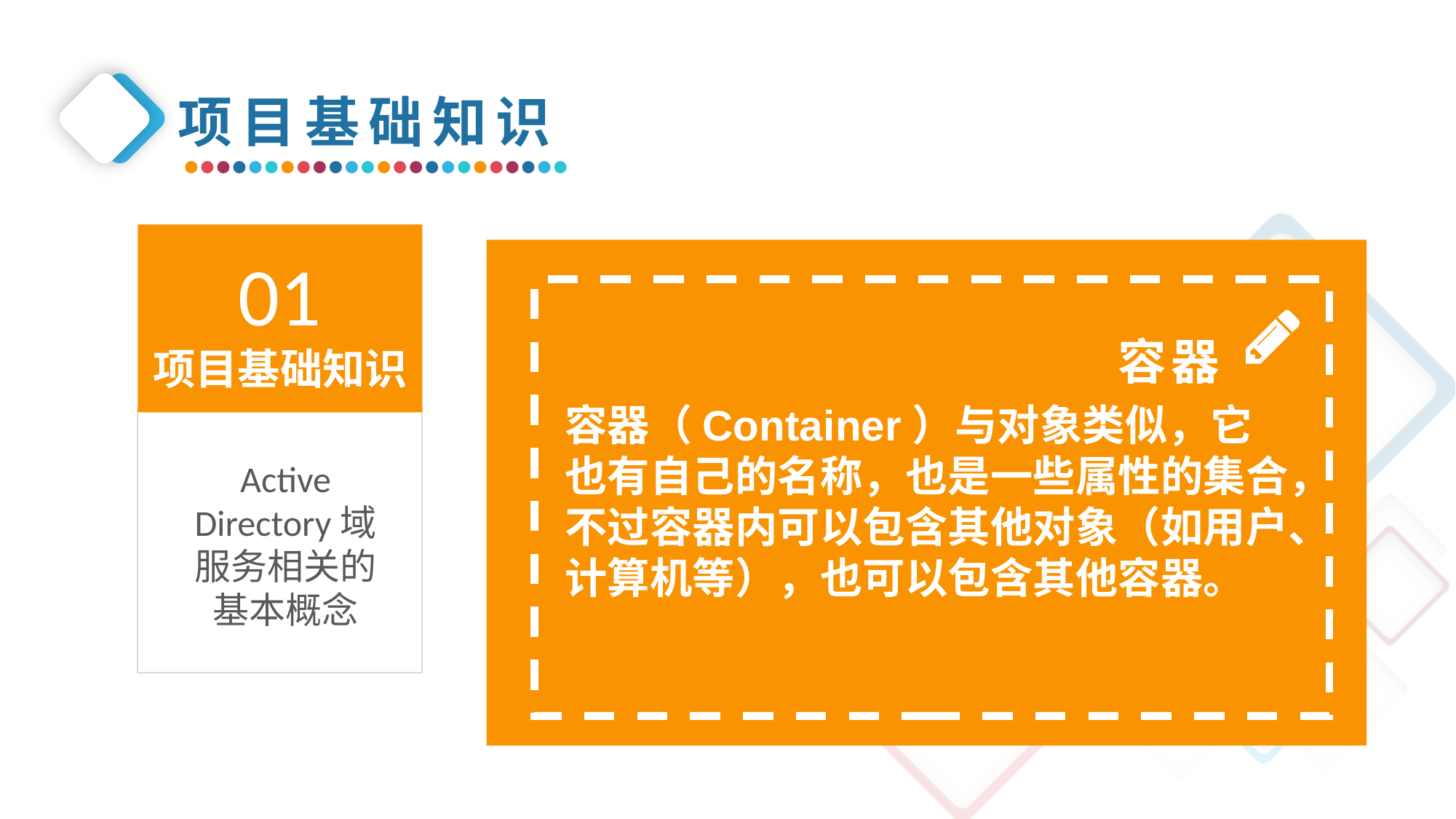

项目基础知识

01
项目基础知识

容器

容器（Container）与对象类似，它也有自己的名称，也是一些属性的集合，不过容器内可以包含其他对象（如用户、计算机等），也可以包含其他容器。

Active Directory域服务相关的基本概念